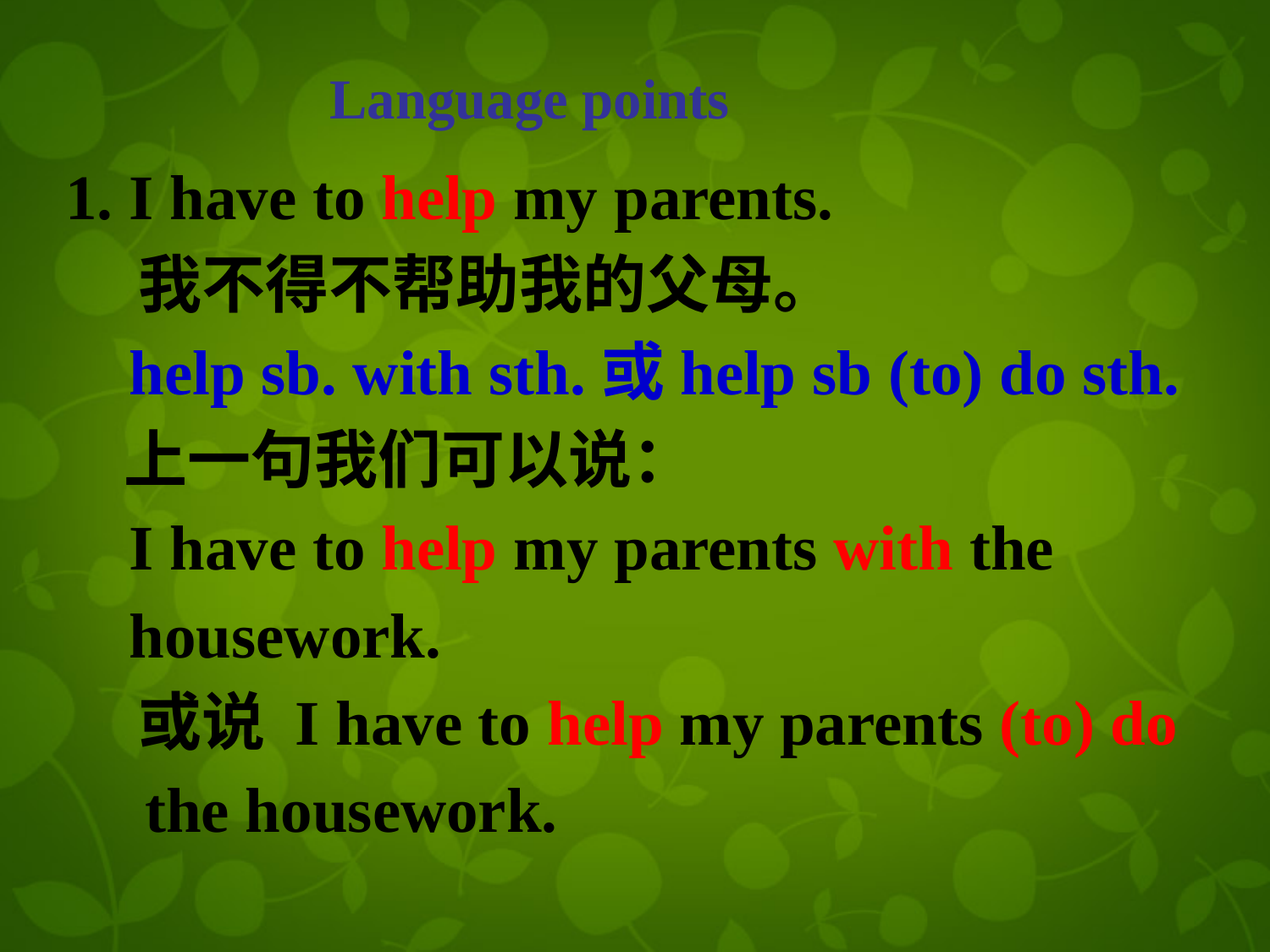

Language points
1. I have to help my parents.
    我不得不帮助我的父母。
    help sb. with sth.或help sb (to) do sth.
   上一句我们可以说：
    I have to help my parents with the
    housework.
    或说 I have to help my parents (to) do
     the housework.